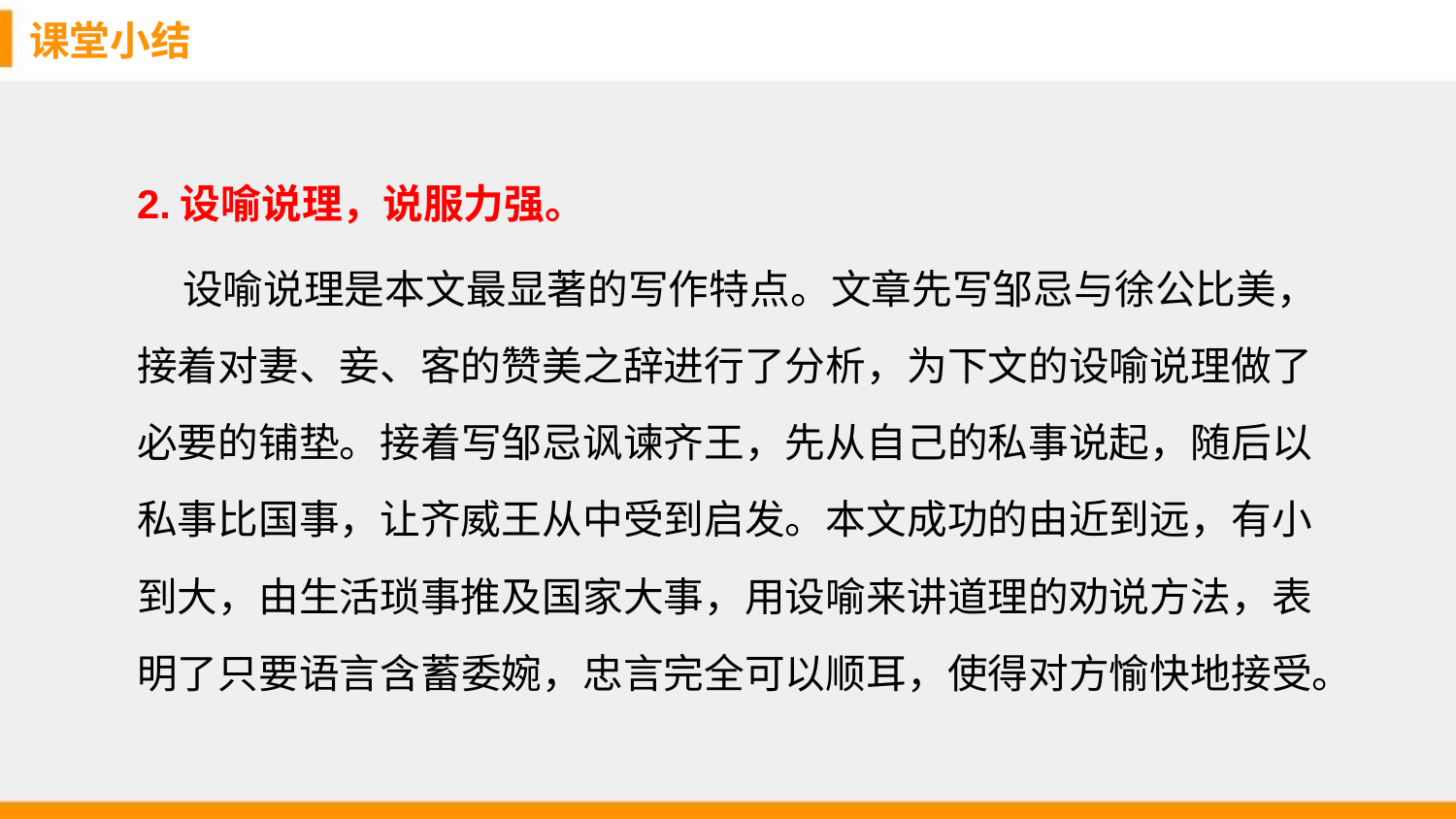

课堂小结
2.设喻说理，说服力强。
    设喻说理是本文最显著的写作特点。文章先写邹忌与徐公比美，接着对妻、妾、客的赞美之辞进行了分析，为下文的设喻说理做了必要的铺垫。接着写邹忌讽谏齐王，先从自己的私事说起，随后以私事比国事，让齐威王从中受到启发。本文成功的由近到远，有小到大，由生活琐事推及国家大事，用设喻来讲道理的劝说方法，表明了只要语言含蓄委婉，忠言完全可以顺耳，使得对方愉快地接受。